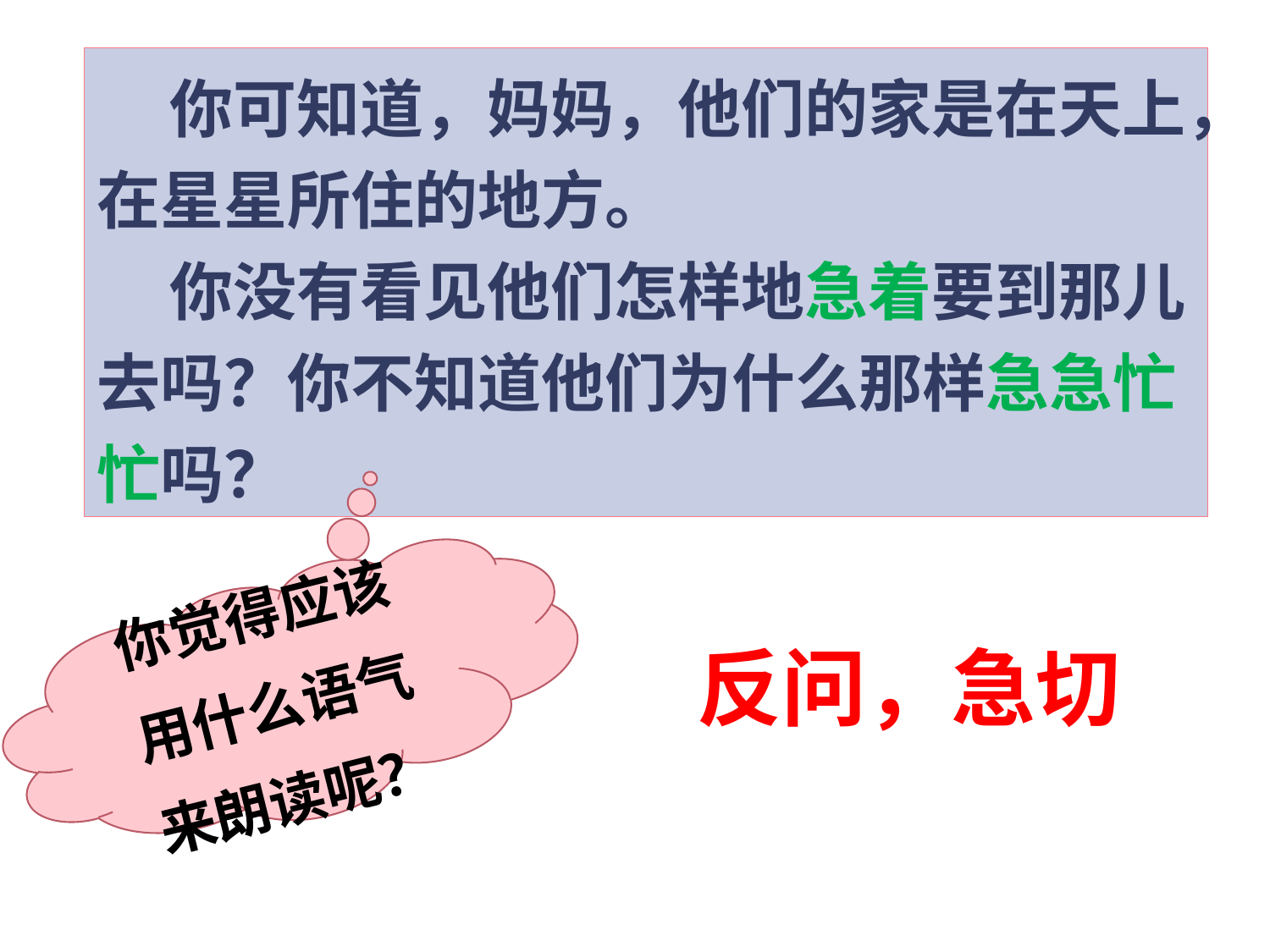

你可知道，妈妈，他们的家是在天上，在星星所住的地方。
    你没有看见他们怎样地急着要到那儿去吗？你不知道他们为什么那样急急忙忙吗？
你觉得应该用什么语气来朗读呢？

反问，急切